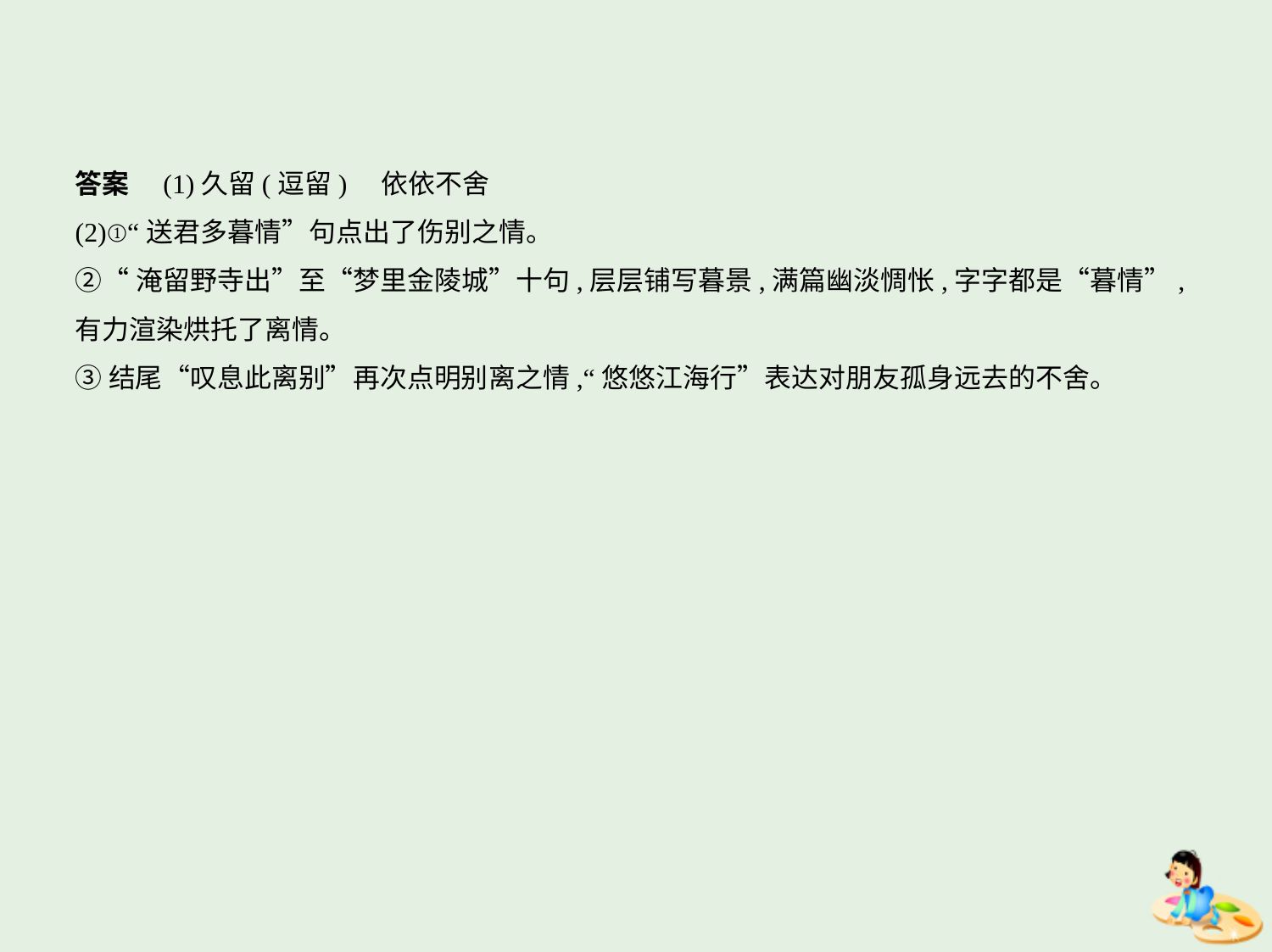

答案　(1)久留(逗留)　依依不舍
(2)①“送君多暮情”句点出了伤别之情。
②“淹留野寺出”至“梦里金陵城”十句,层层铺写暮景,满篇幽淡惆怅,字字都是“暮情”,
有力渲染烘托了离情。
③结尾“叹息此离别”再次点明别离之情,“悠悠江海行”表达对朋友孤身远去的不舍。